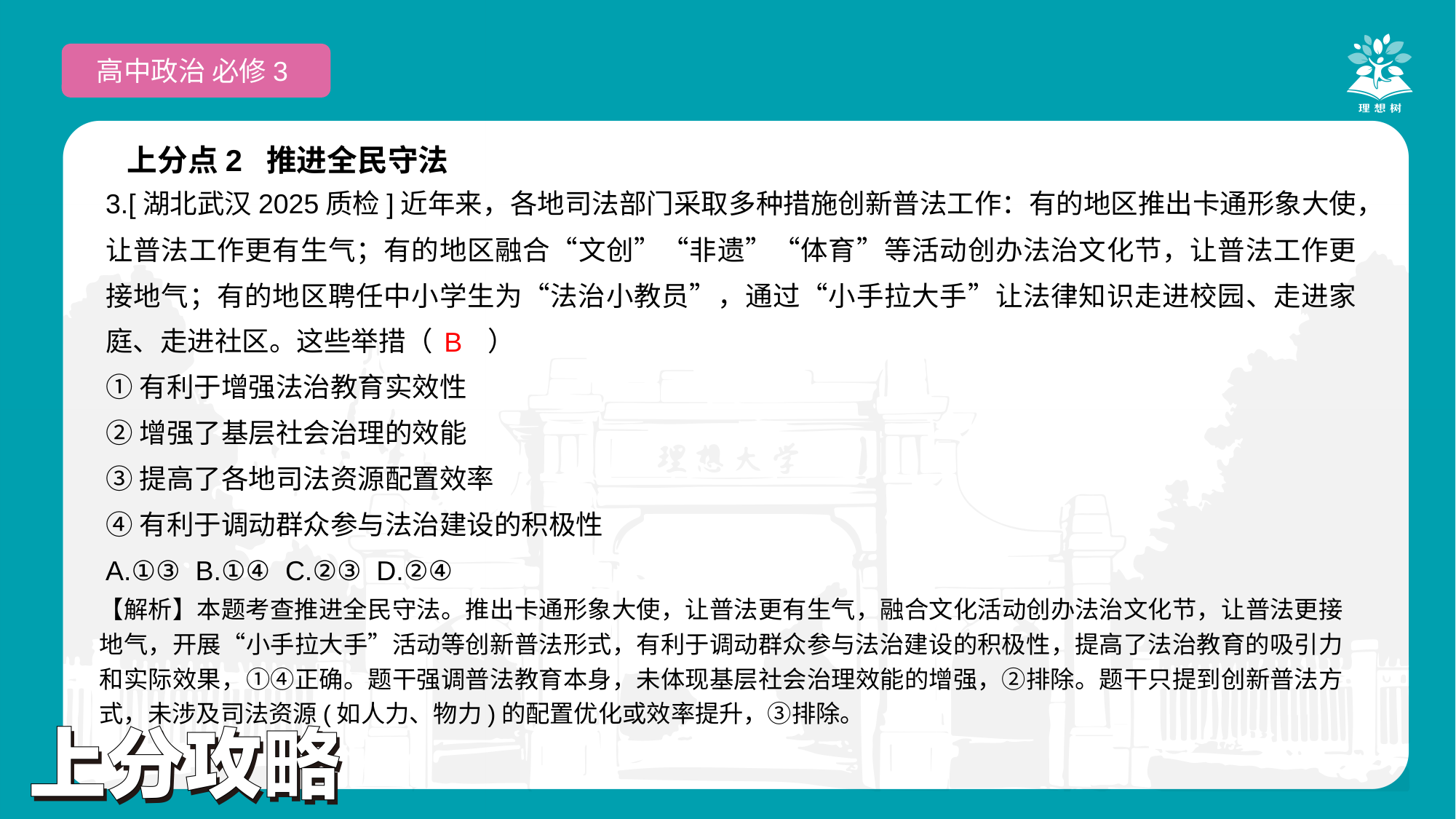

高中政治 必修3
上分点2  推进全民守法
3.[湖北武汉2025质检]近年来，各地司法部门采取多种措施创新普法工作：有的地区推出卡通形象大使，让普法工作更有生气；有的地区融合“文创”“非遗”“体育”等活动创办法治文化节，让普法工作更接地气；有的地区聘任中小学生为“法治小教员”，通过“小手拉大手”让法律知识走进校园、走进家庭、走进社区。这些举措（　　）
①有利于增强法治教育实效性
②增强了基层社会治理的效能
③提高了各地司法资源配置效率
④有利于调动群众参与法治建设的积极性
A.①③  B.①④  C.②③  D.②④
 B
【解析】本题考查推进全民守法。推出卡通形象大使，让普法更有生气，融合文化活动创办法治文化节，让普法更接地气，开展“小手拉大手”活动等创新普法形式，有利于调动群众参与法治建设的积极性，提高了法治教育的吸引力和实际效果，①④正确。题干强调普法教育本身，未体现基层社会治理效能的增强，②排除。题干只提到创新普法方式，未涉及司法资源(如人力、物力)的配置优化或效率提升，③排除。